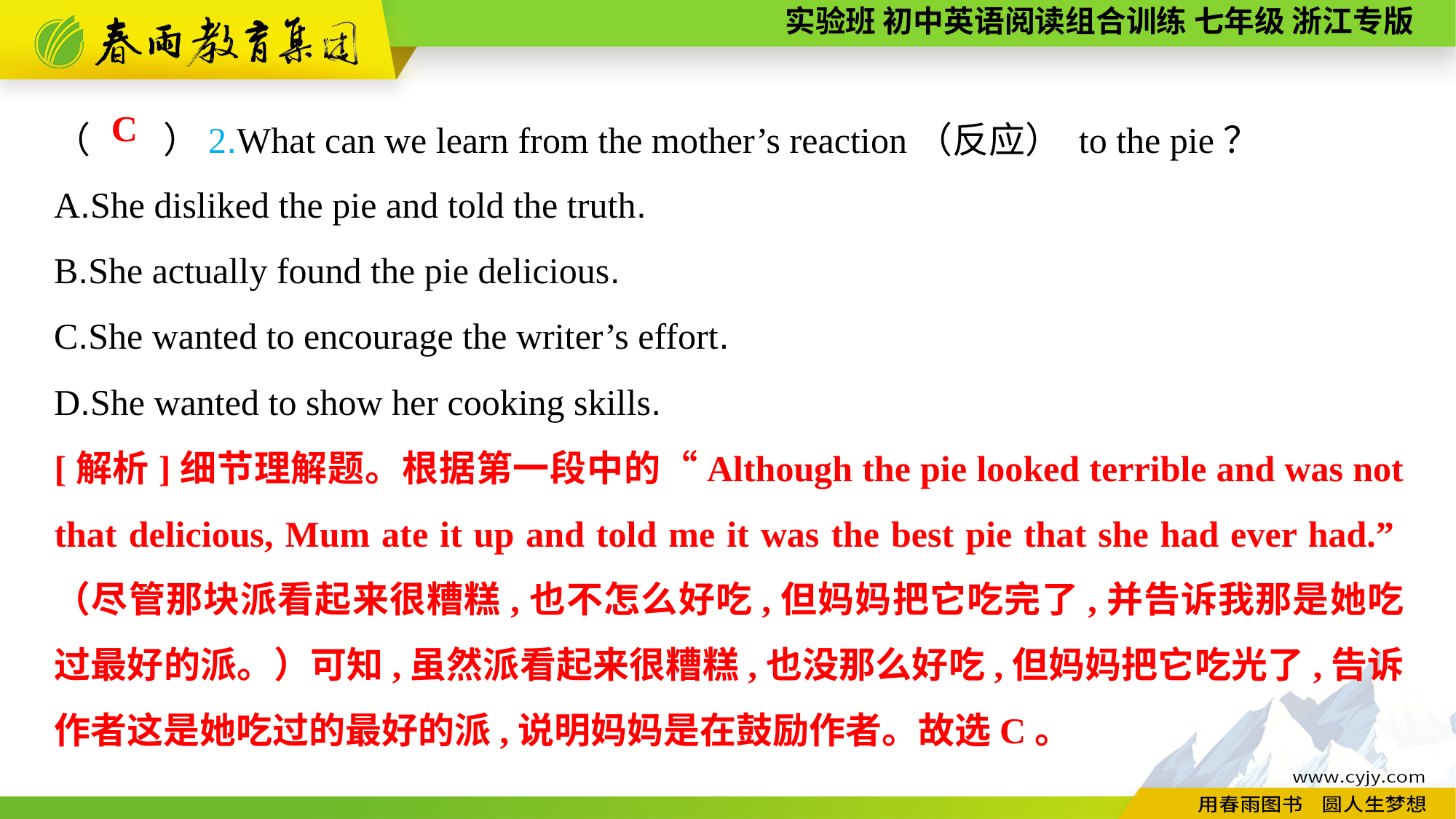

（　　）2.What can we learn from the mother’s reaction（反应） to the pie？
A.She disliked the pie and told the truth.
B.She actually found the pie delicious.
C.She wanted to encourage the writer’s effort.
D.She wanted to show her cooking skills.
C
[解析]细节理解题。根据第一段中的“Although the pie looked terrible and was not that delicious, Mum ate it up and told me it was the best pie that she had ever had.”（尽管那块派看起来很糟糕,也不怎么好吃,但妈妈把它吃完了,并告诉我那是她吃过最好的派。）可知,虽然派看起来很糟糕,也没那么好吃,但妈妈把它吃光了,告诉作者这是她吃过的最好的派,说明妈妈是在鼓励作者。故选C。